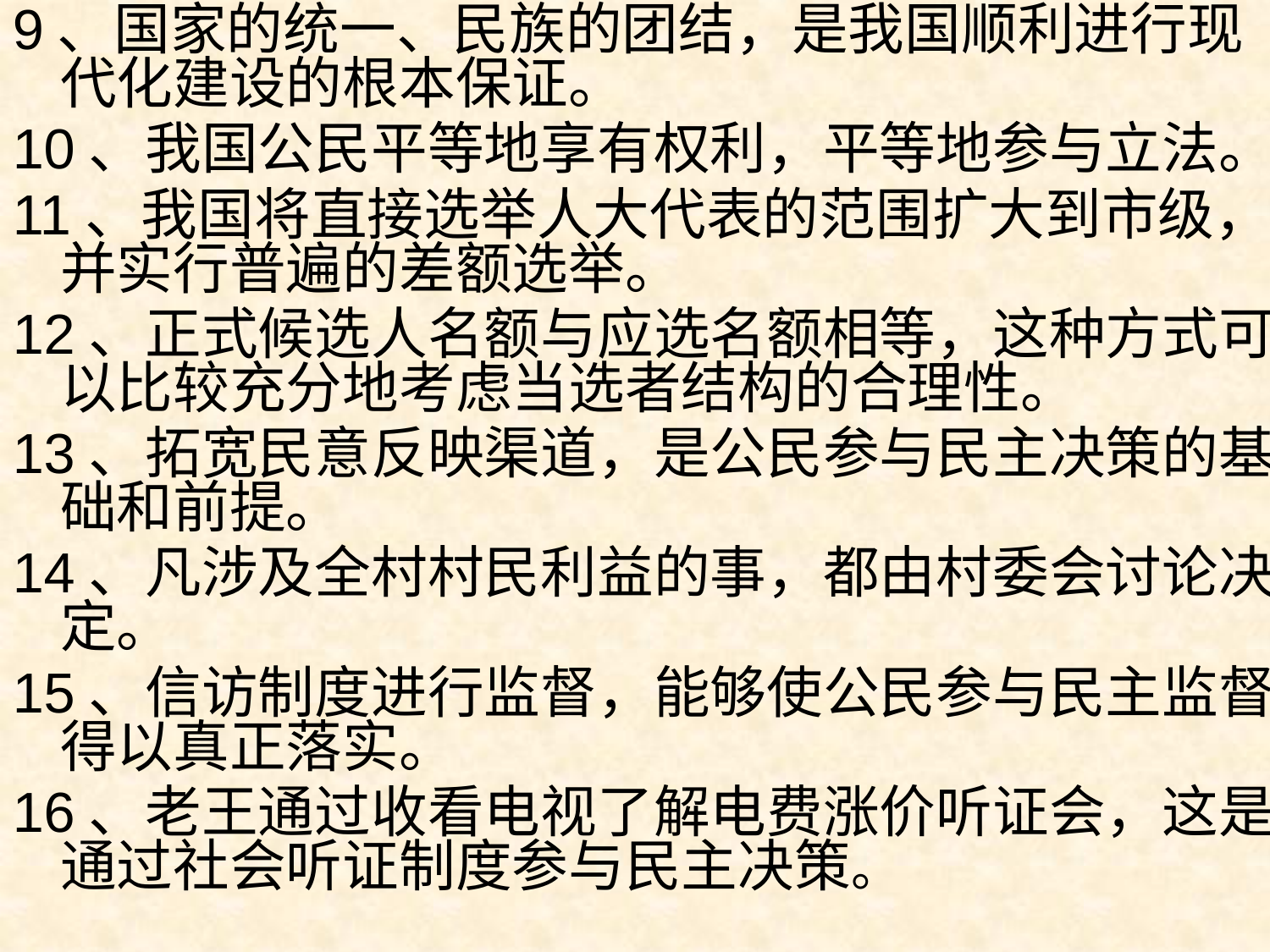

9、国家的统一、民族的团结，是我国顺利进行现代化建设的根本保证。
10、我国公民平等地享有权利，平等地参与立法。
11、我国将直接选举人大代表的范围扩大到市级，并实行普遍的差额选举。
12、正式候选人名额与应选名额相等，这种方式可以比较充分地考虑当选者结构的合理性。
13、拓宽民意反映渠道，是公民参与民主决策的基础和前提。
14、凡涉及全村村民利益的事，都由村委会讨论决定。
15、信访制度进行监督，能够使公民参与民主监督得以真正落实。
16、老王通过收看电视了解电费涨价听证会，这是通过社会听证制度参与民主决策。